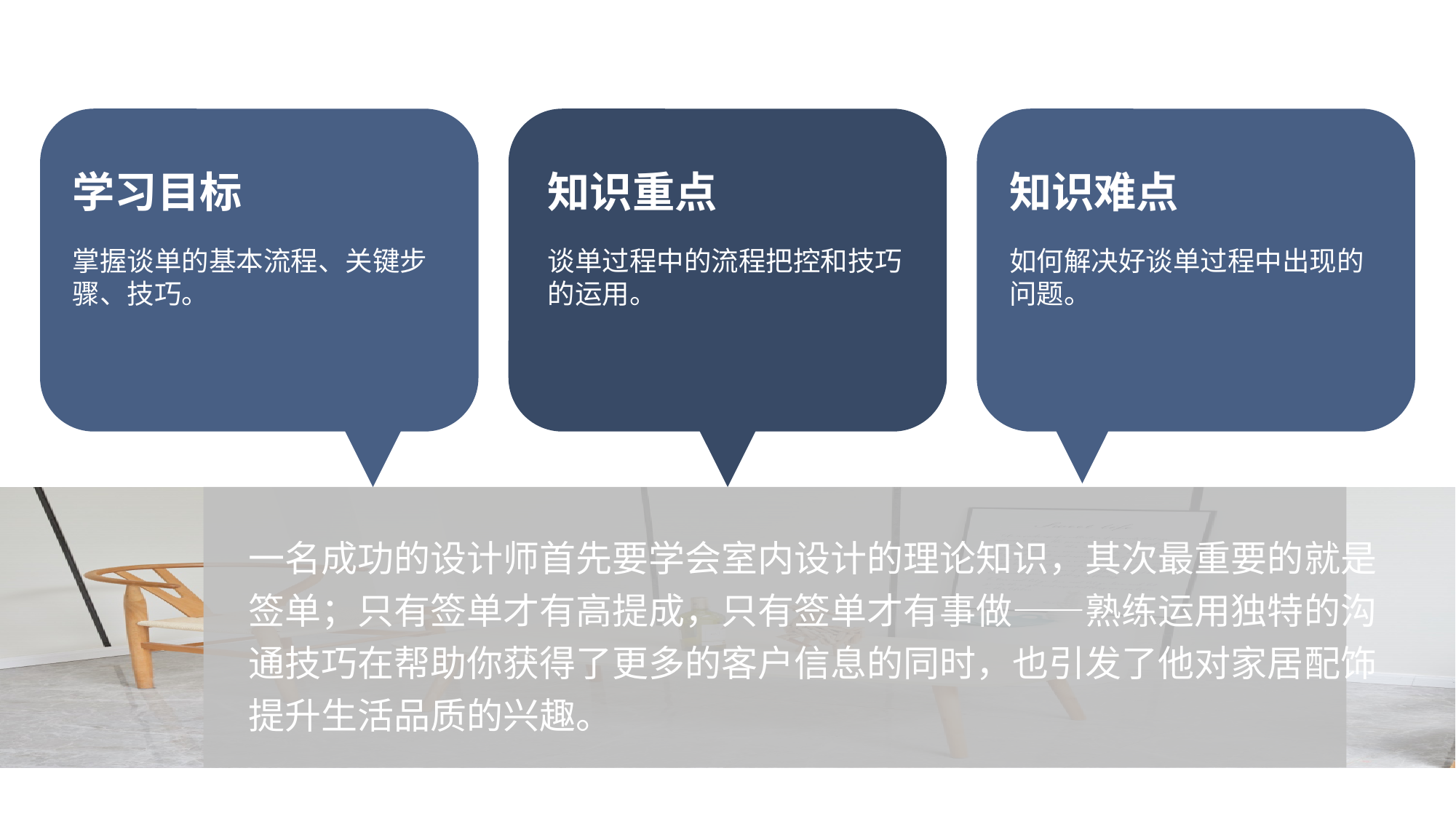

学习目标
知识重点
知识难点
掌握谈单的基本流程、关键步骤、技巧。
谈单过程中的流程把控和技巧的运用。
如何解决好谈单过程中出现的问题。

一名成功的设计师首先要学会室内设计的理论知识，其次最重要的就是签单；只有签单才有高提成，只有签单才有事做——熟练运用独特的沟通技巧在帮助你获得了更多的客户信息的同时，也引发了他对家居配饰提升生活品质的兴趣。